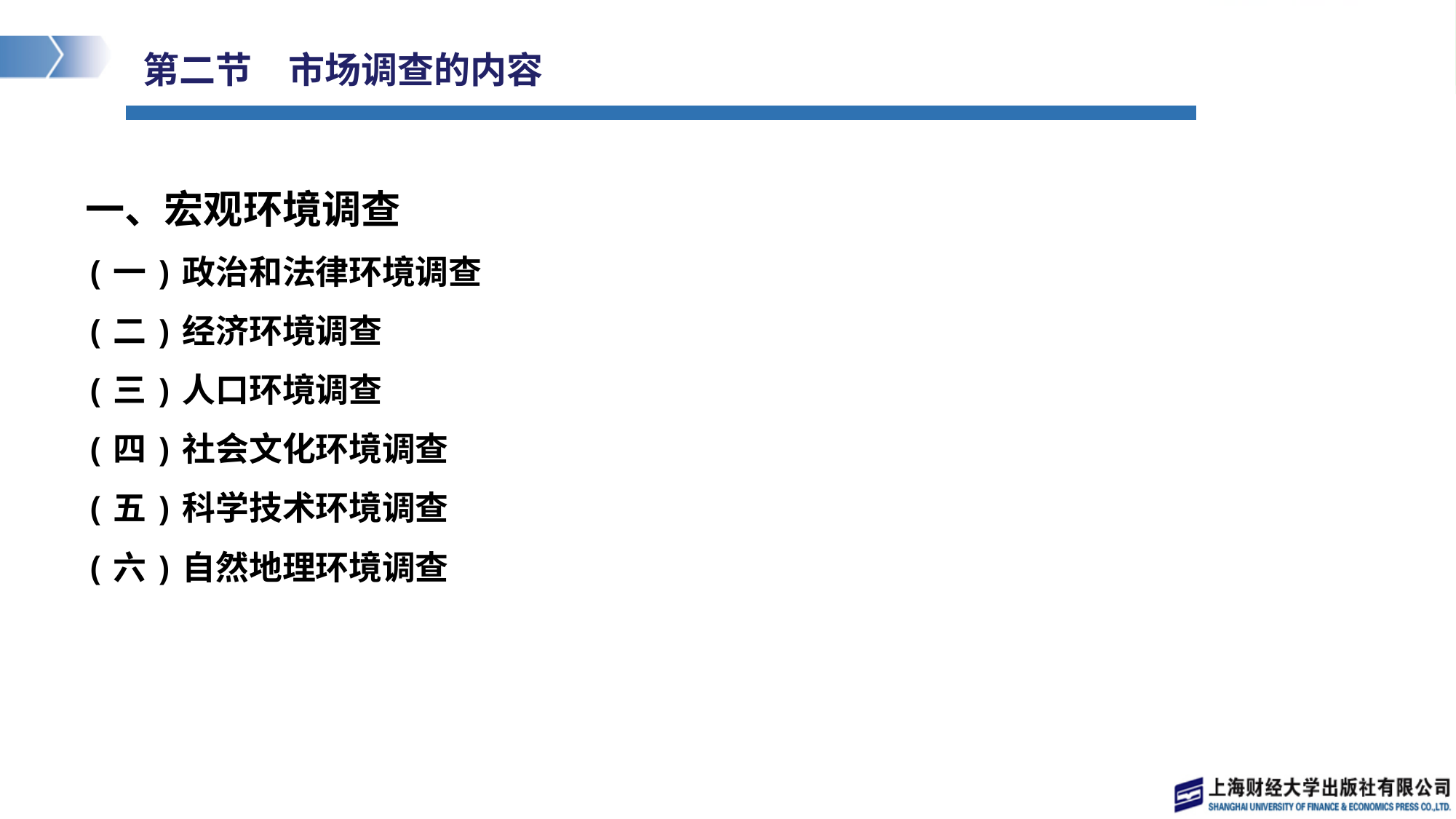

# 第二节　市场调查的内容
一、宏观环境调查
(一)政治和法律环境调查
(二)经济环境调查
(三)人口环境调查
(四)社会文化环境调查
(五)科学技术环境调查
(六)自然地理环境调查